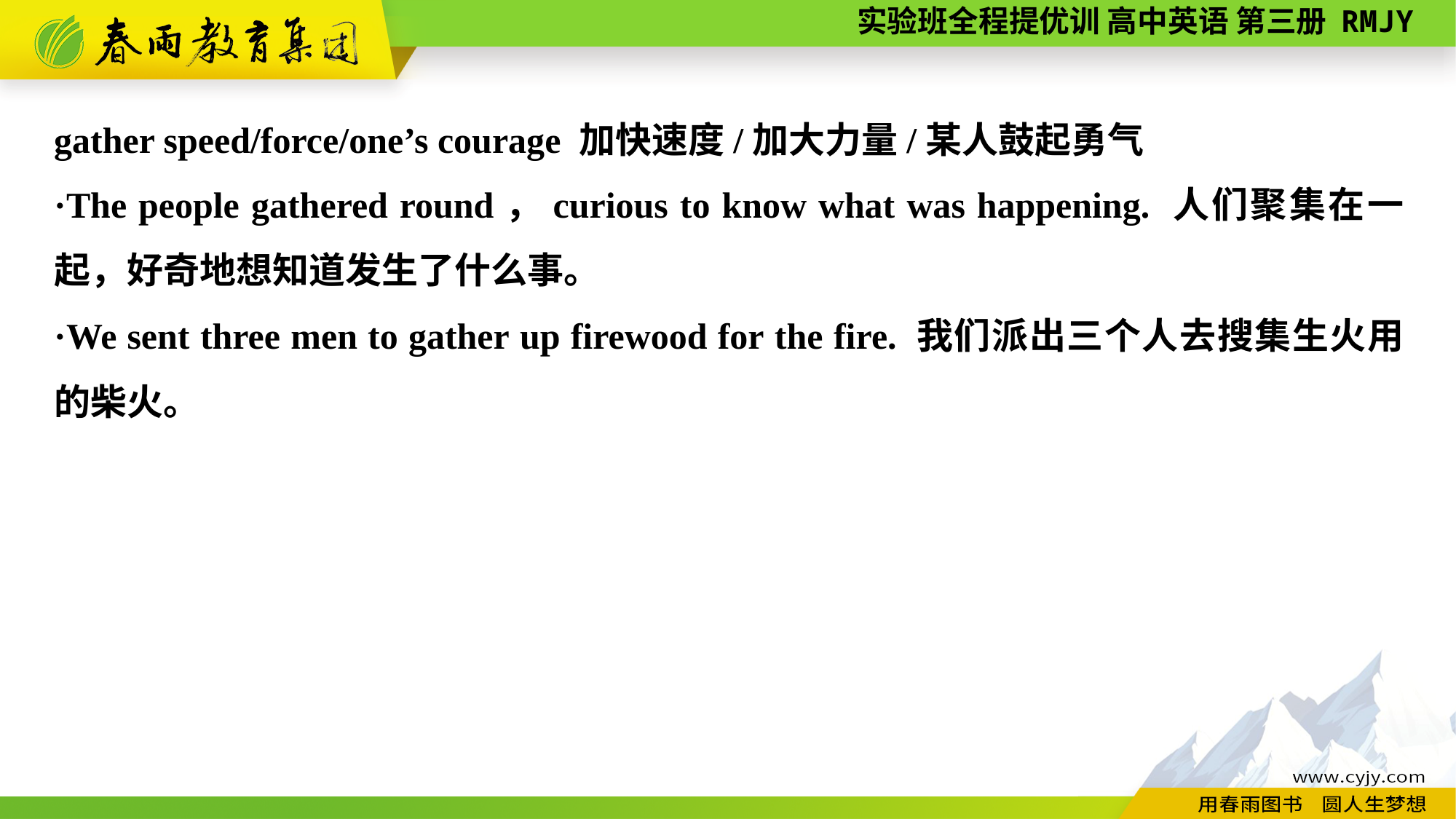

gather speed/force/one’s courage 加快速度/加大力量/某人鼓起勇气
·The people gathered round，curious to know what was happening. 人们聚集在一起，好奇地想知道发生了什么事。
·We sent three men to gather up firewood for the fire. 我们派出三个人去搜集生火用的柴火。